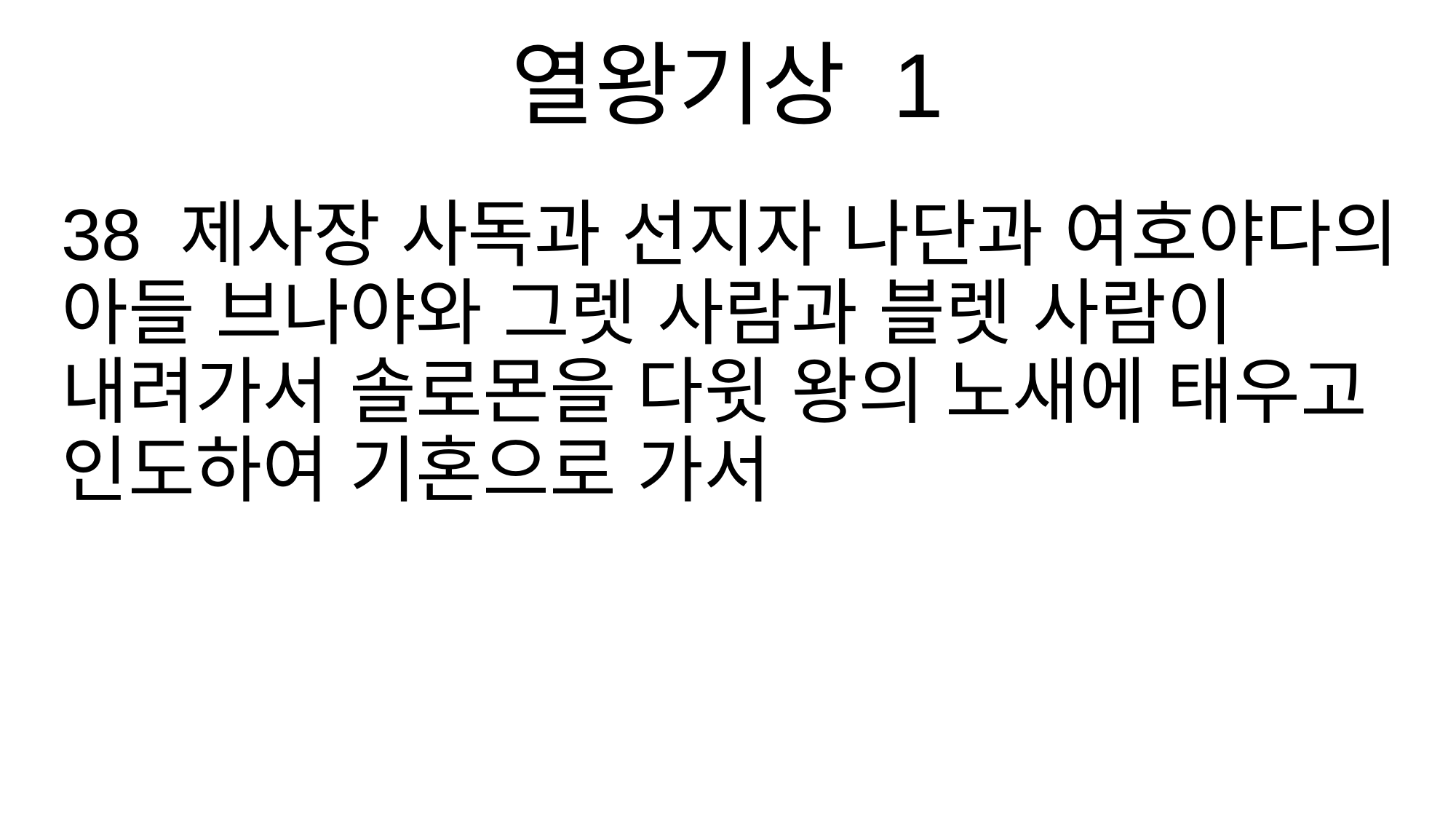

열왕기상 1
38 제사장 사독과 선지자 나단과 여호야다의 아들 브나야와 그렛 사람과 블렛 사람이 내려가서 솔로몬을 다윗 왕의 노새에 태우고 인도하여 기혼으로 가서